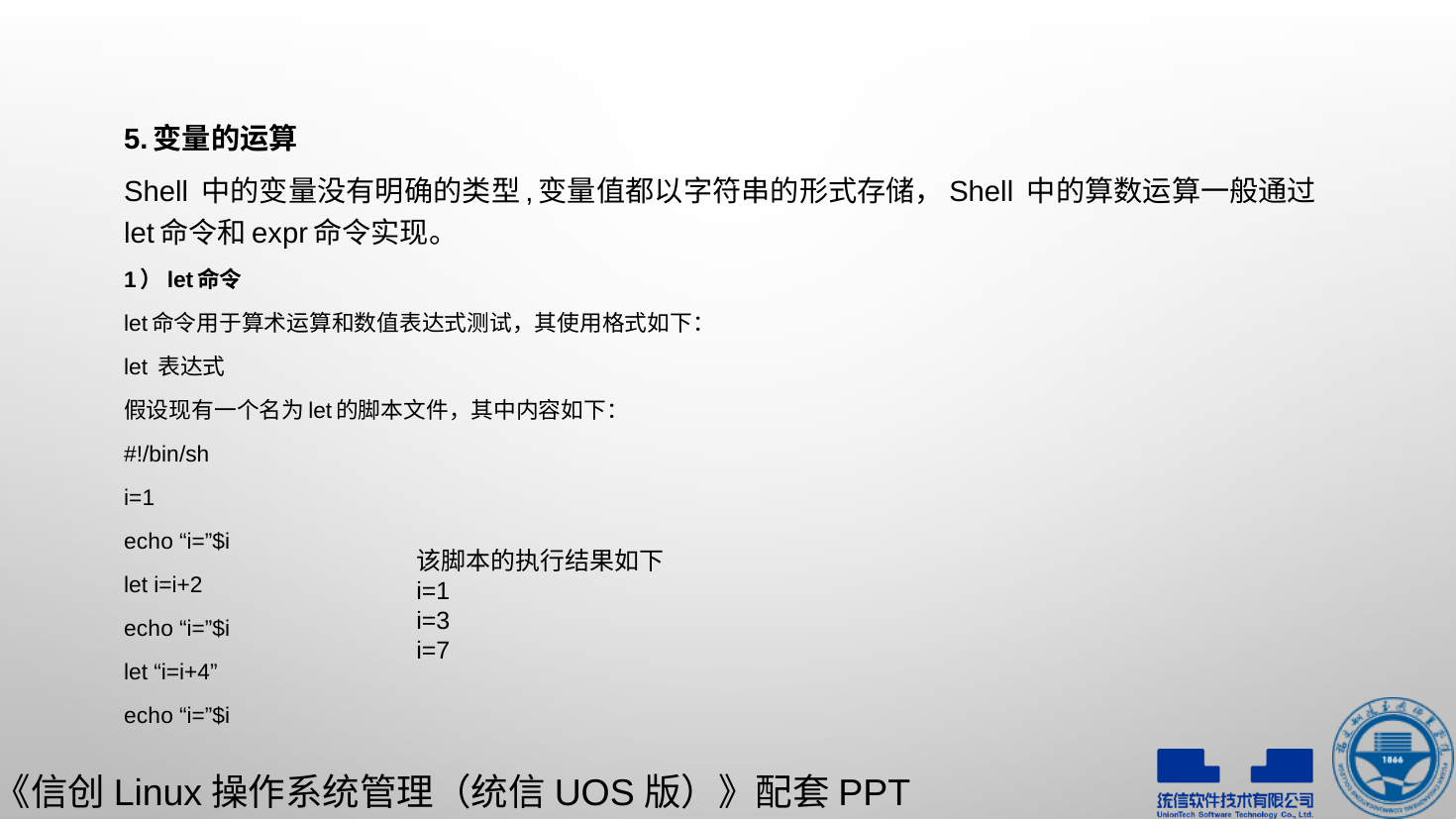

5.变量的运算
Shell 中的变量没有明确的类型,变量值都以字符串的形式存储，Shell 中的算数运算一般通过let命令和expr命令实现。
1）let命令
let命令用于算术运算和数值表达式测试，其使用格式如下：
let 表达式
假设现有一个名为let的脚本文件，其中内容如下：
#!/bin/sh
i=1
echo “i=”$i
let i=i+2
echo “i=”$i
let “i=i+4”
echo “i=”$i
该脚本的执行结果如下
i=1
i=3
i=7